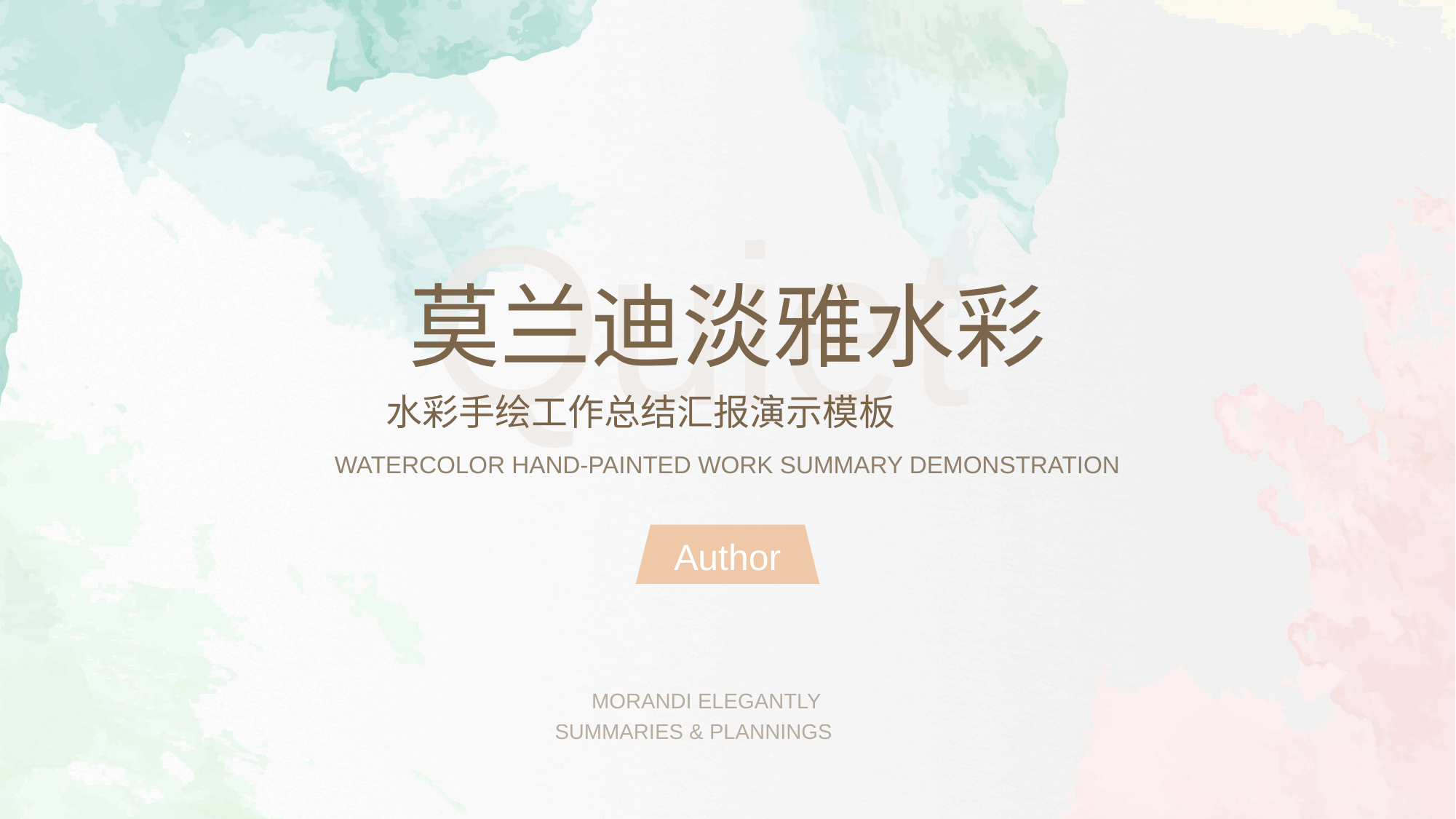

Quiet
莫兰迪淡雅水彩
水彩手绘工作总结汇报演示模板
WATERCOLOR HAND-PAINTED WORK SUMMARY DEMONSTRATION
Author
MORANDI ELEGANTLY
SUMMARIES & PLANNINGS